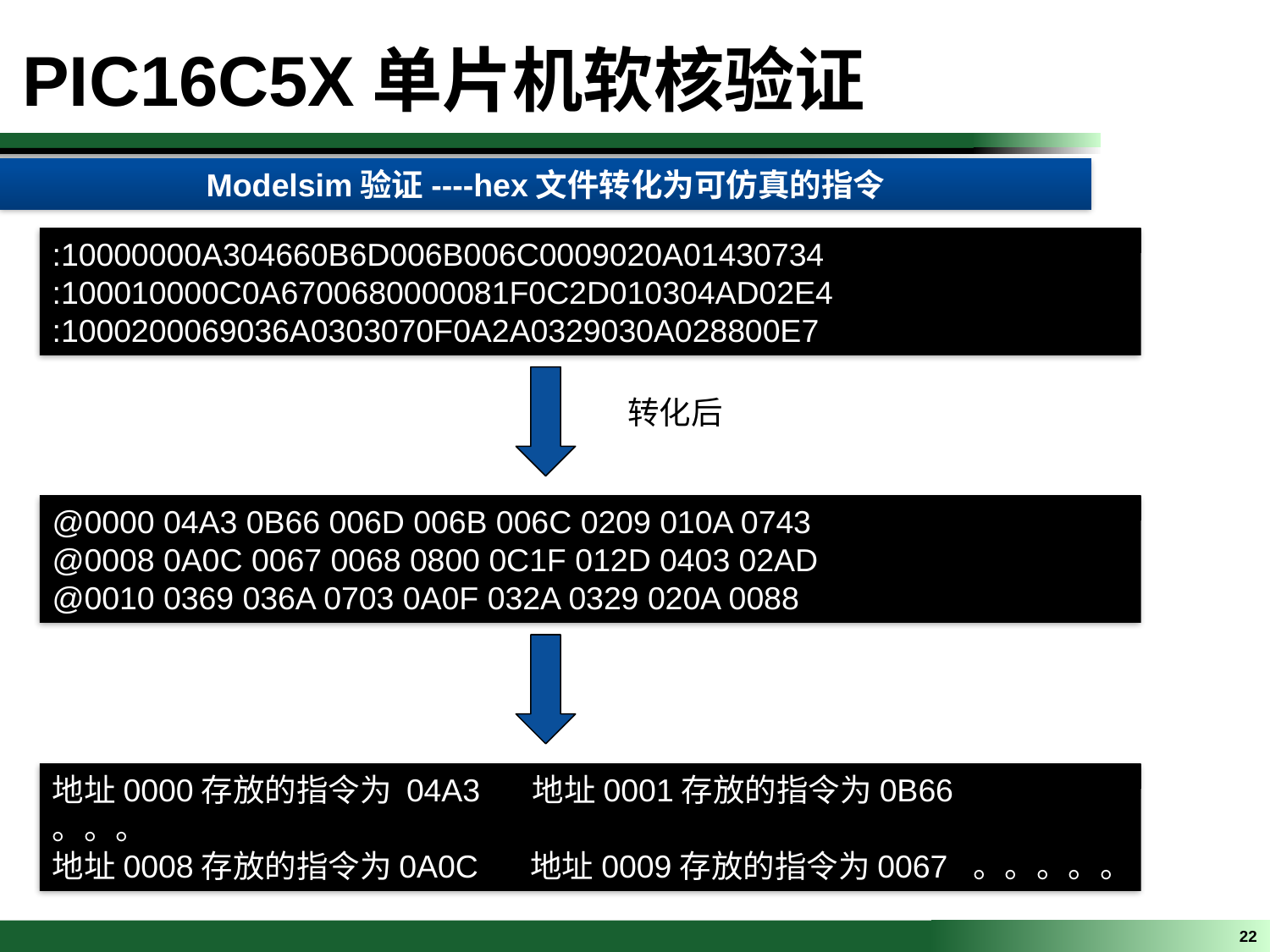

PIC16C5X单片机软核验证
Modelsim验证----hex文件转化为可仿真的指令
:10000000A304660B6D006B006C0009020A01430734
:100010000C0A6700680000081F0C2D010304AD02E4
:1000200069036A0303070F0A2A0329030A028800E7

转化后
@0000 04A3 0B66 006D 006B 006C 0209 010A 0743
@0008 0A0C 0067 0068 0800 0C1F 012D 0403 02AD
@0010 0369 036A 0703 0A0F 032A 0329 020A 0088

地址0000存放的指令为 04A3     地址0001存放的指令为0B66
。。。
地址0008存放的指令为0A0C     地址0009存放的指令为0067  。。。。。
22